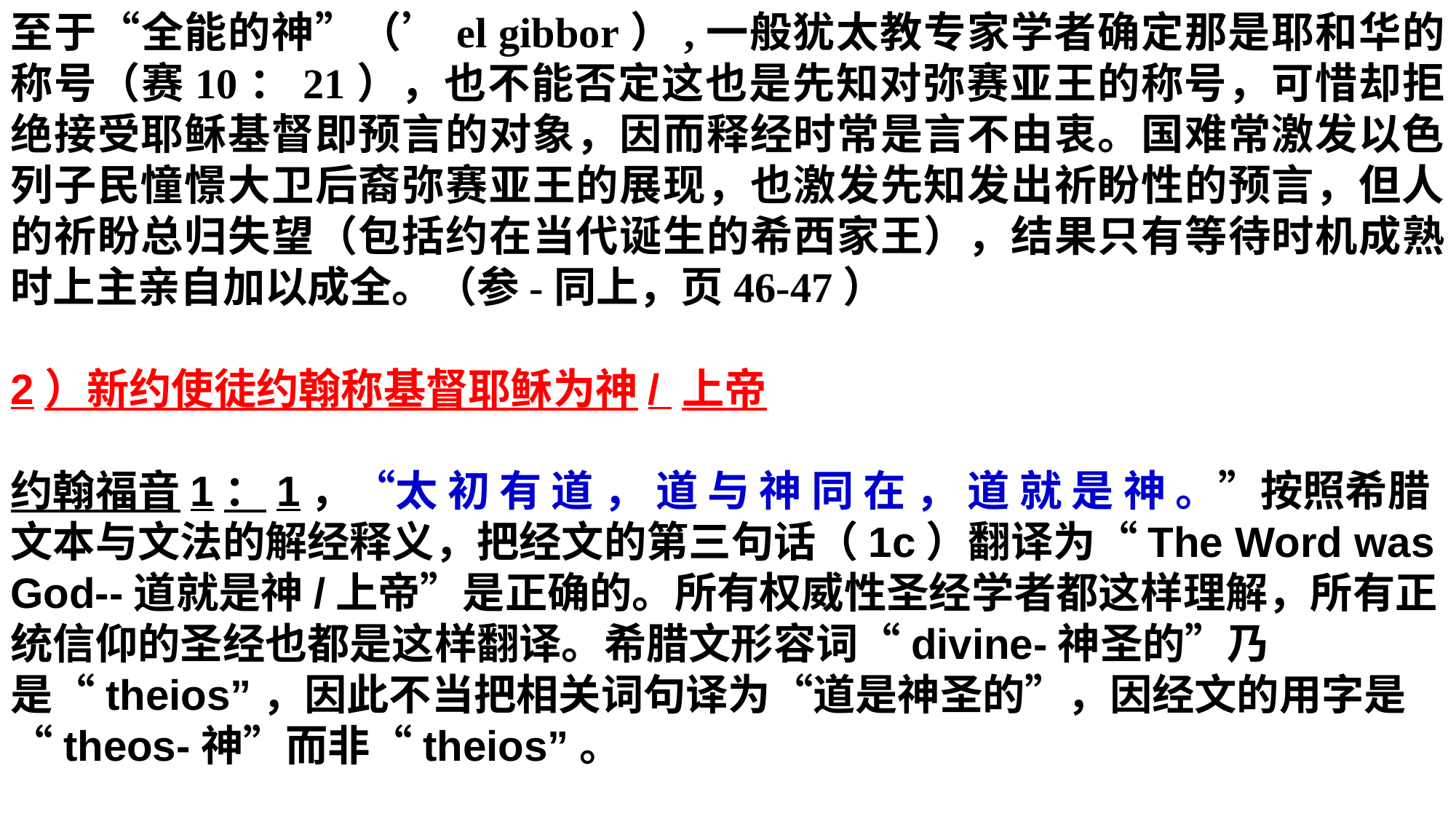

至于“全能的神”（’el gibbor）,一般犹太教专家学者确定那是耶和华的称号（赛10：21），也不能否定这也是先知对弥赛亚王的称号，可惜却拒绝接受耶稣基督即预言的对象，因而释经时常是言不由衷。国难常激发以色列子民憧憬大卫后裔弥赛亚王的展现，也激发先知发出祈盼性的预言，但人的祈盼总归失望（包括约在当代诞生的希西家王），结果只有等待时机成熟时上主亲自加以成全。（参-同上，页46-47）

2）新约使徒约翰称基督耶稣为神/ 上帝

约翰福音1：1，“太 初 有 道 ， 道 与 神 同 在 ， 道 就 是 神 。”按照希腊文本与文法的解经释义，把经文的第三句话（1c）翻译为“The Word was God--道就是神/上帝”是正确的。所有权威性圣经学者都这样理解，所有正统信仰的圣经也都是这样翻译。希腊文形容词“divine-神圣的”乃是“theios”，因此不当把相关词句译为“道是神圣的”，因经文的用字是“theos-神”而非“theios”。